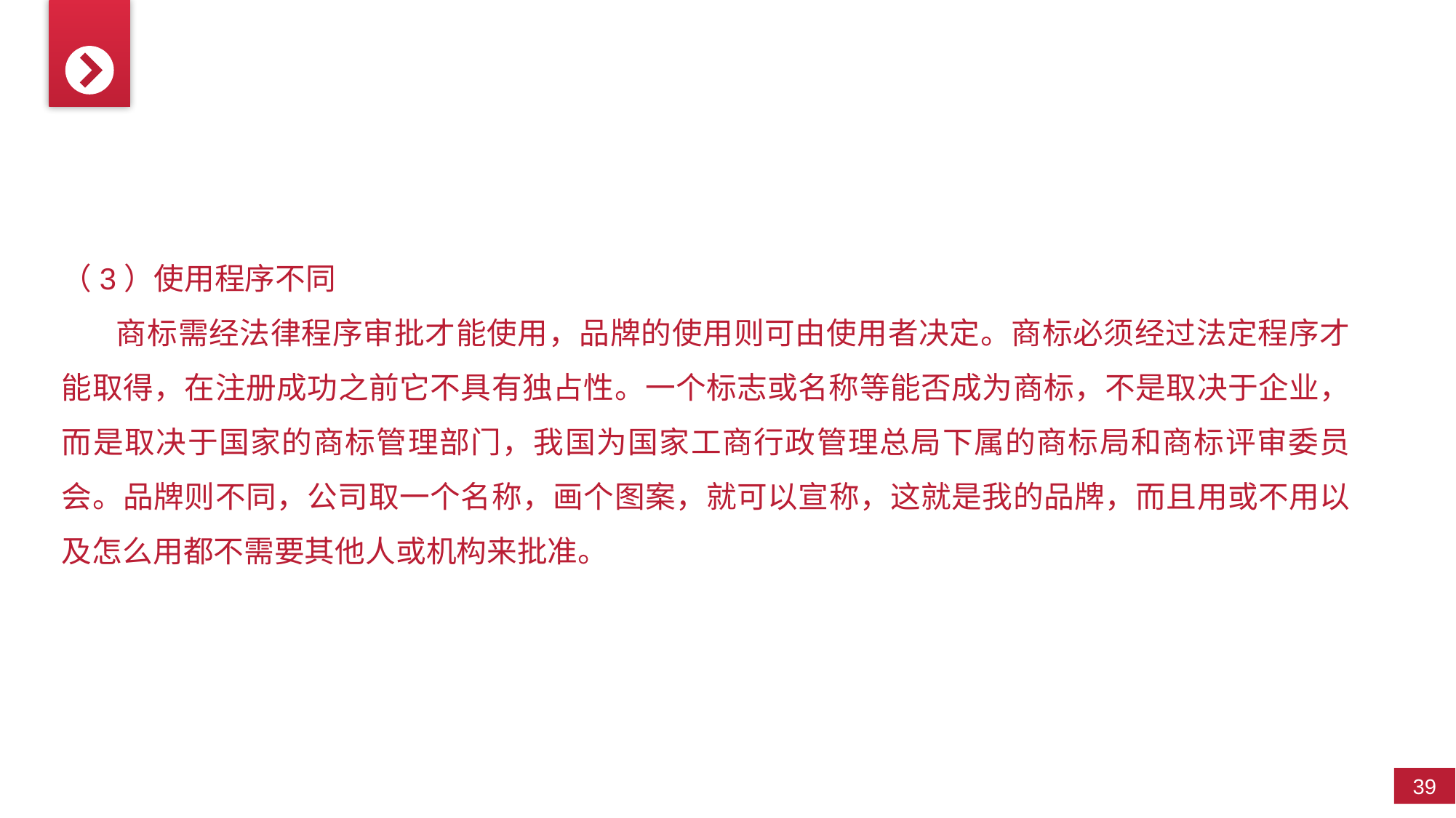

（3）使用程序不同商标需经法律程序审批才能使用，品牌的使用则可由使用者决定。商标必须经过法定程序才能取得，在注册成功之前它不具有独占性。一个标志或名称等能否成为商标，不是取决于企业，而是取决于国家的商标管理部门，我国为国家工商行政管理总局下属的商标局和商标评审委员会。品牌则不同，公司取一个名称，画个图案，就可以宣称，这就是我的品牌，而且用或不用以及怎么用都不需要其他人或机构来批准。